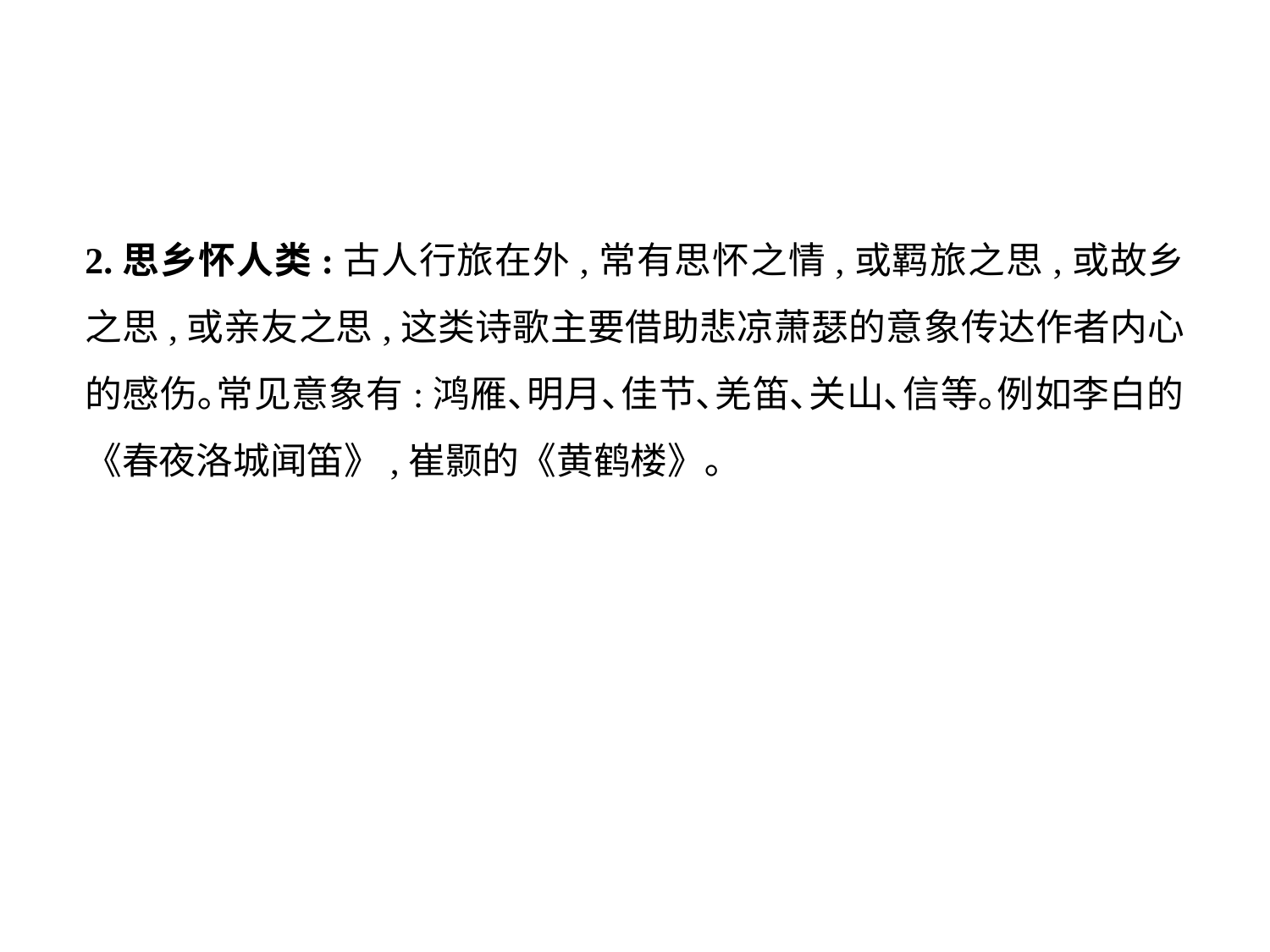

2.思乡怀人类:古人行旅在外,常有思怀之情,或羁旅之思,或故乡之思,或亲友之思,这类诗歌主要借助悲凉萧瑟的意象传达作者内心的感伤｡常见意象有:鸿雁､明月､佳节､羌笛､关山､信等｡例如李白的《春夜洛城闻笛》,崔颢的《黄鹤楼》｡